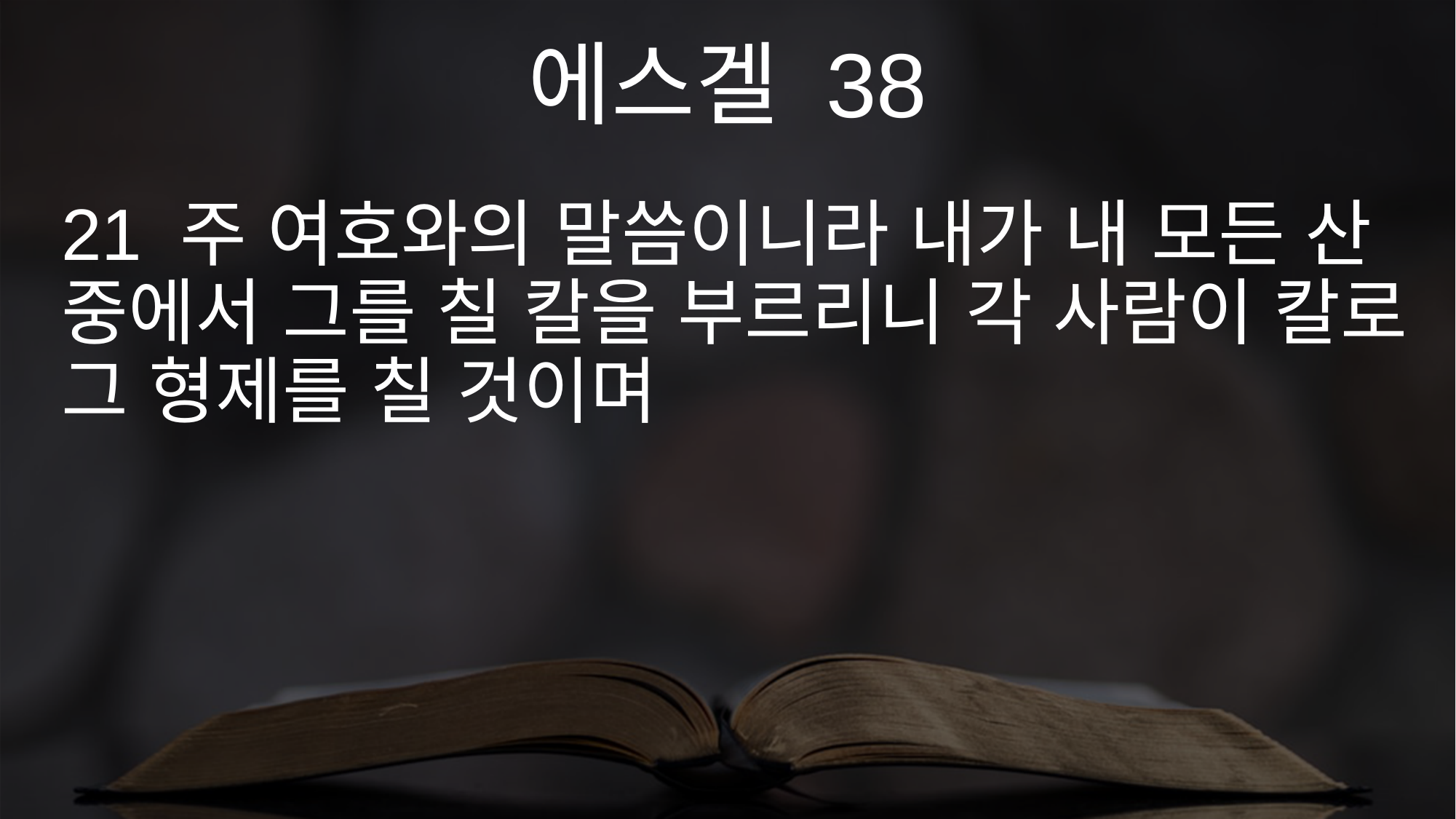

에스겔 38
21 주 여호와의 말씀이니라 내가 내 모든 산 중에서 그를 칠 칼을 부르리니 각 사람이 칼로 그 형제를 칠 것이며